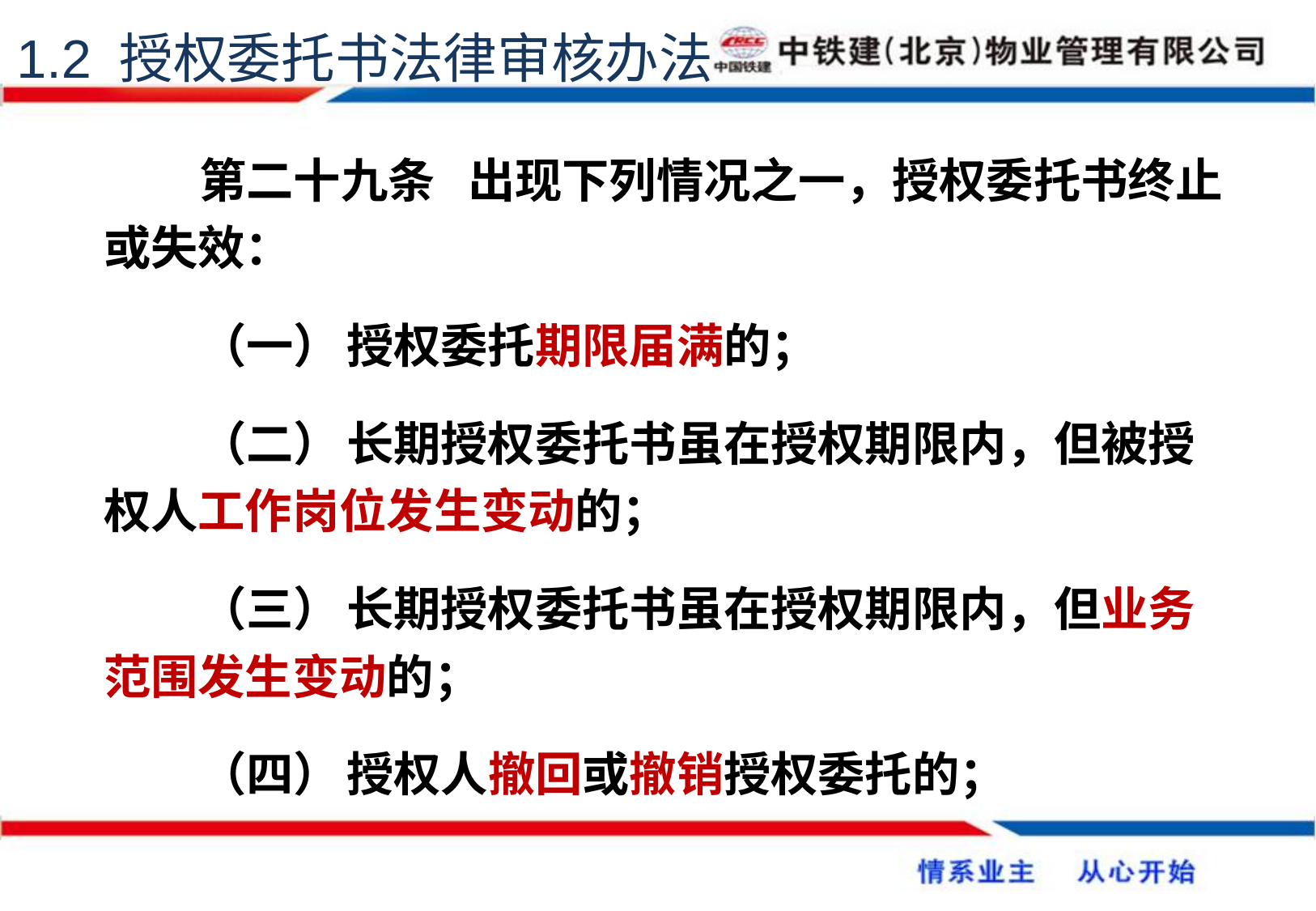

1.2 授权委托书法律审核办法
第二十九条	出现下列情况之一，授权委托书终止或失效：
（一）	授权委托期限届满的；
（二）	长期授权委托书虽在授权期限内，但被授权人工作岗位发生变动的；
（三）	长期授权委托书虽在授权期限内，但业务范围发生变动的；
（四）	授权人撤回或撤销授权委托的；

33